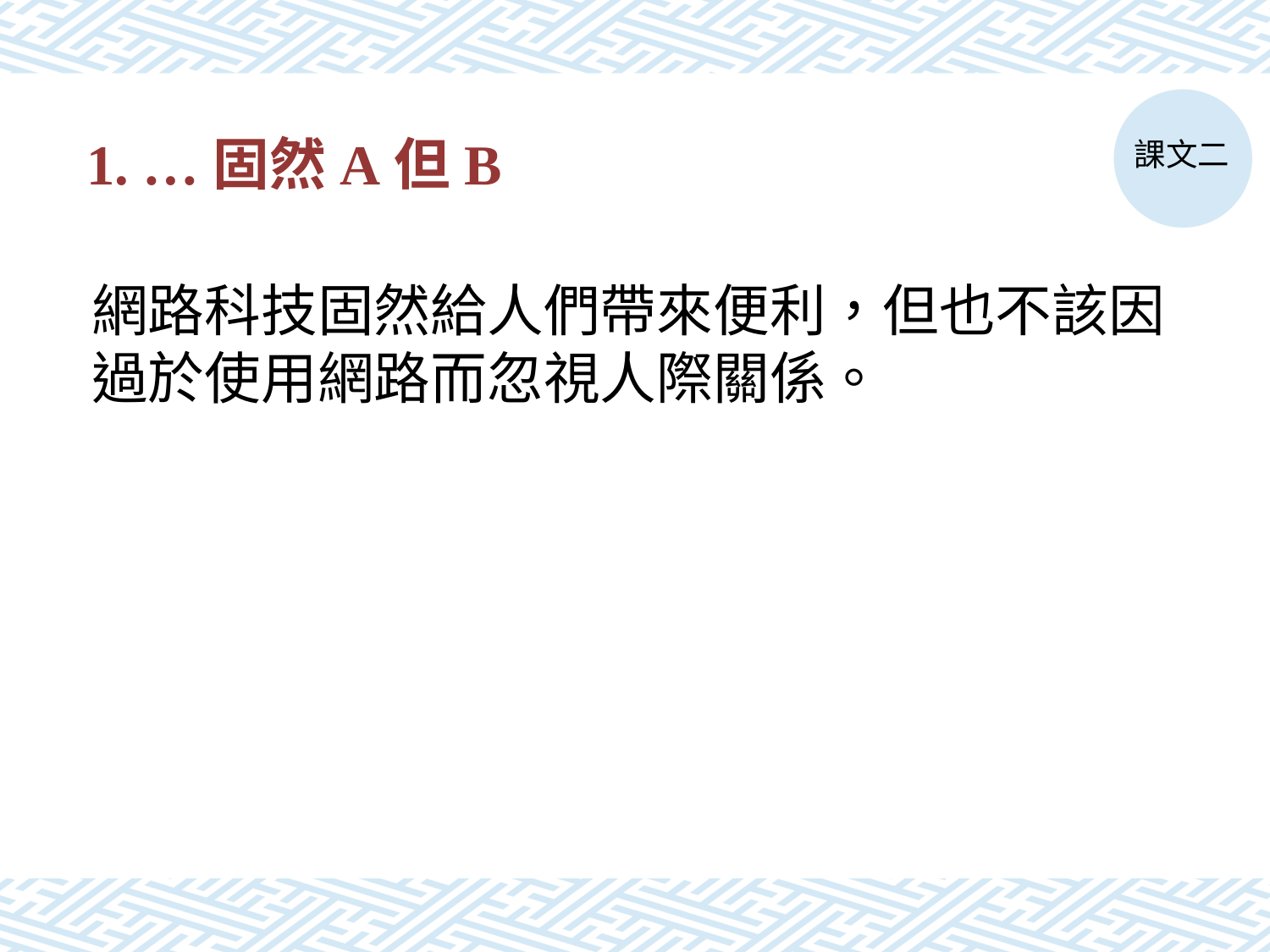

課文二
# 1. …固然A但B
網路科技固然給人們帶來便利，但也不該因過於使用網路而忽視人際關係。